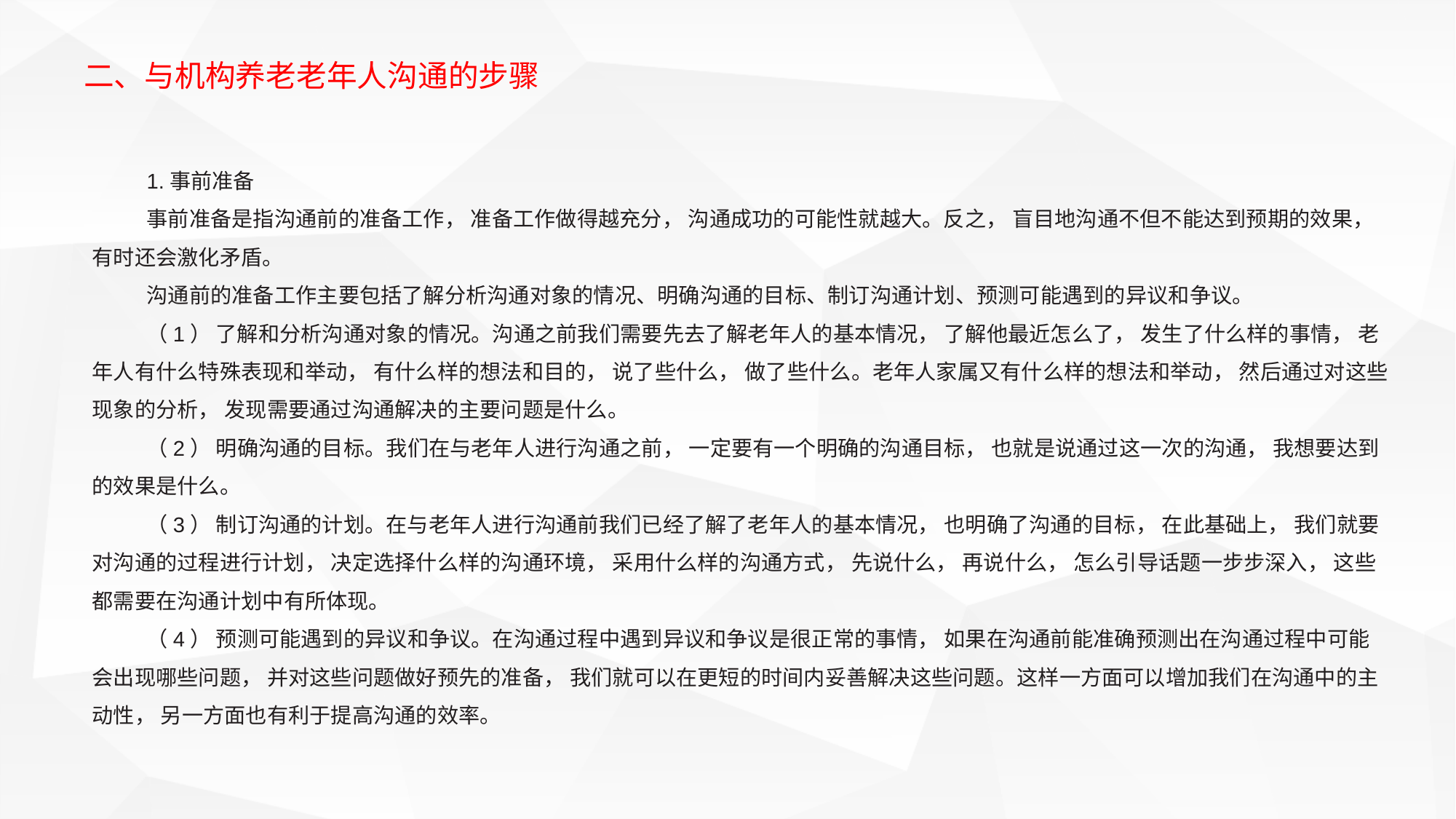

二、与机构养老老年人沟通的步骤
1.事前准备
事前准备是指沟通前的准备工作， 准备工作做得越充分， 沟通成功的可能性就越大。反之， 盲目地沟通不但不能达到预期的效果， 有时还会激化矛盾。
沟通前的准备工作主要包括了解分析沟通对象的情况、明确沟通的目标、制订沟通计划、预测可能遇到的异议和争议。
（1） 了解和分析沟通对象的情况。沟通之前我们需要先去了解老年人的基本情况， 了解他最近怎么了， 发生了什么样的事情， 老年人有什么特殊表现和举动， 有什么样的想法和目的， 说了些什么， 做了些什么。老年人家属又有什么样的想法和举动， 然后通过对这些现象的分析， 发现需要通过沟通解决的主要问题是什么。
（2） 明确沟通的目标。我们在与老年人进行沟通之前， 一定要有一个明确的沟通目标， 也就是说通过这一次的沟通， 我想要达到的效果是什么。
（3） 制订沟通的计划。在与老年人进行沟通前我们已经了解了老年人的基本情况， 也明确了沟通的目标， 在此基础上， 我们就要对沟通的过程进行计划， 决定选择什么样的沟通环境， 采用什么样的沟通方式， 先说什么， 再说什么， 怎么引导话题一步步深入， 这些都需要在沟通计划中有所体现。
（4） 预测可能遇到的异议和争议。在沟通过程中遇到异议和争议是很正常的事情， 如果在沟通前能准确预测出在沟通过程中可能会出现哪些问题， 并对这些问题做好预先的准备， 我们就可以在更短的时间内妥善解决这些问题。这样一方面可以增加我们在沟通中的主动性， 另一方面也有利于提高沟通的效率。